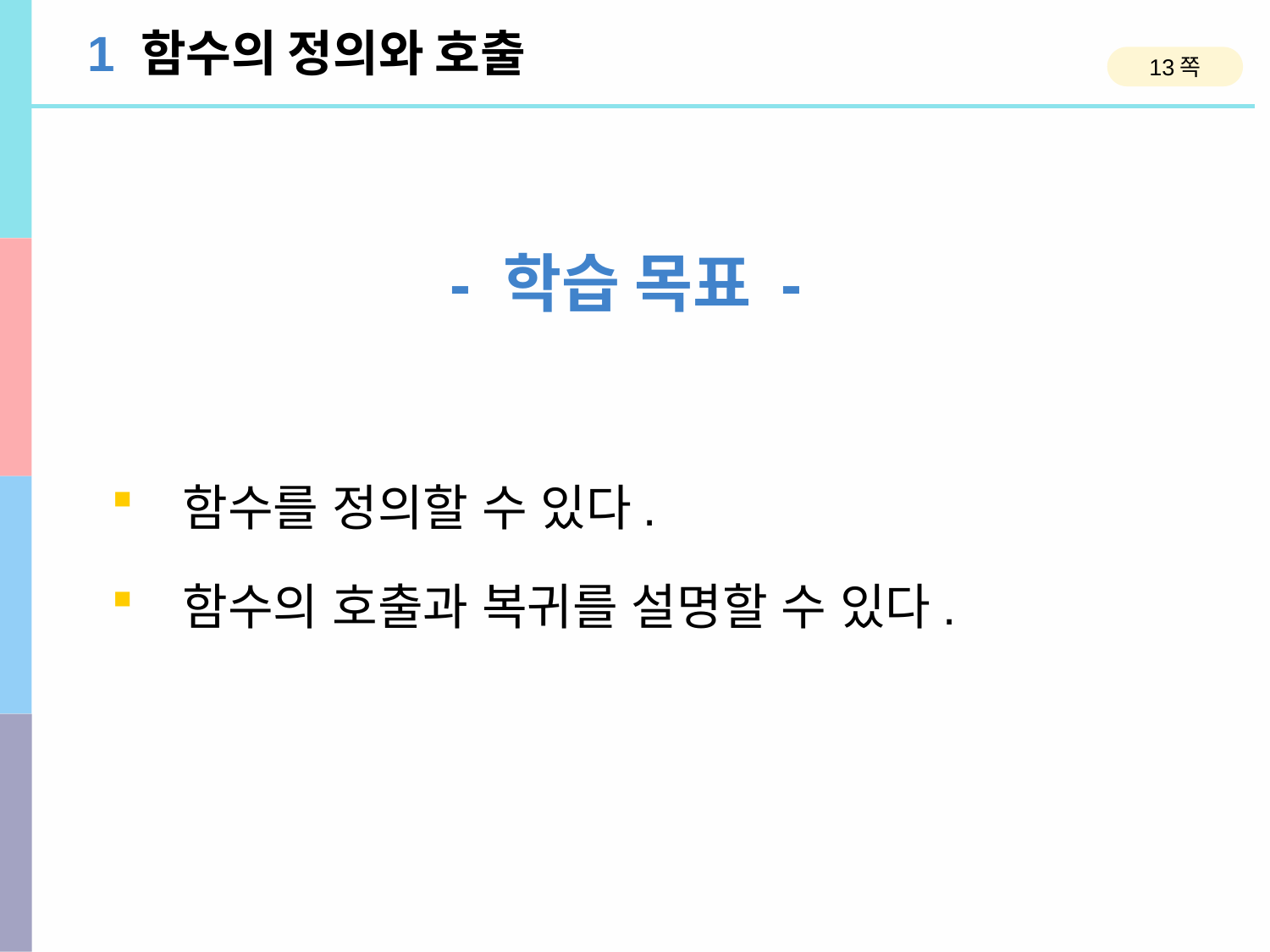

1 함수의 정의와 호출
13쪽

- 학습 목표 -
함수를 정의할 수 있다.
함수의 호출과 복귀를 설명할 수 있다.